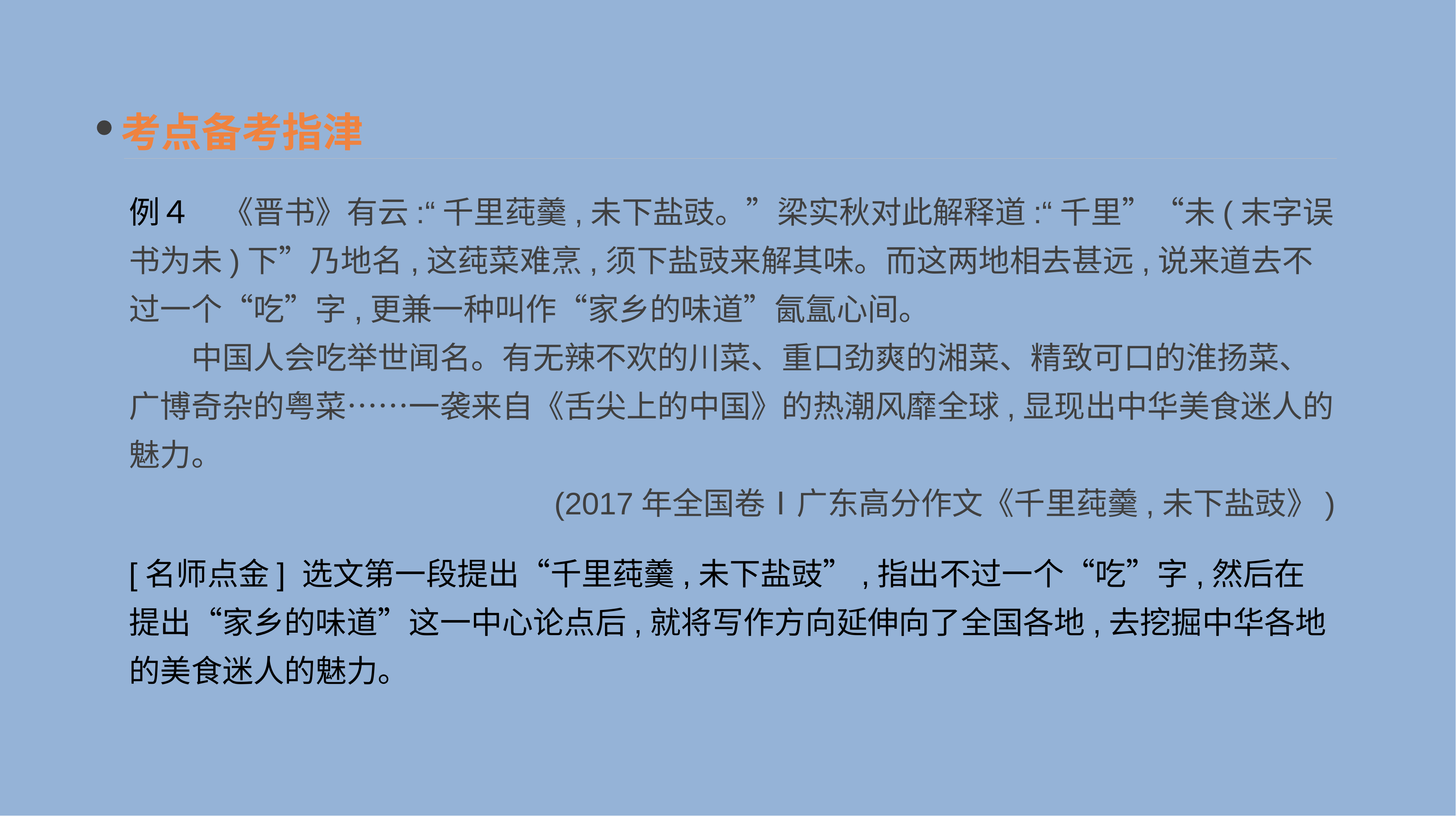

考点备考指津

例４　《晋书》有云:“千里莼羹,未下盐豉。”梁实秋对此解释道:“千里”“未(末字误书为未)下”乃地名,这莼菜难烹,须下盐豉来解其味。而这两地相去甚远,说来道去不过一个“吃”字,更兼一种叫作“家乡的味道”氤氲心间。
　　中国人会吃举世闻名。有无辣不欢的川菜、重口劲爽的湘菜、精致可口的淮扬菜、广博奇杂的粤菜……一袭来自《舌尖上的中国》的热潮风靡全球,显现出中华美食迷人的魅力。
(2017年全国卷Ⅰ广东高分作文《千里莼羹,未下盐豉》)

[名师点金] 选文第一段提出“千里莼羹,未下盐豉”,指出不过一个“吃”字,然后在提出“家乡的味道”这一中心论点后,就将写作方向延伸向了全国各地,去挖掘中华各地的美食迷人的魅力。